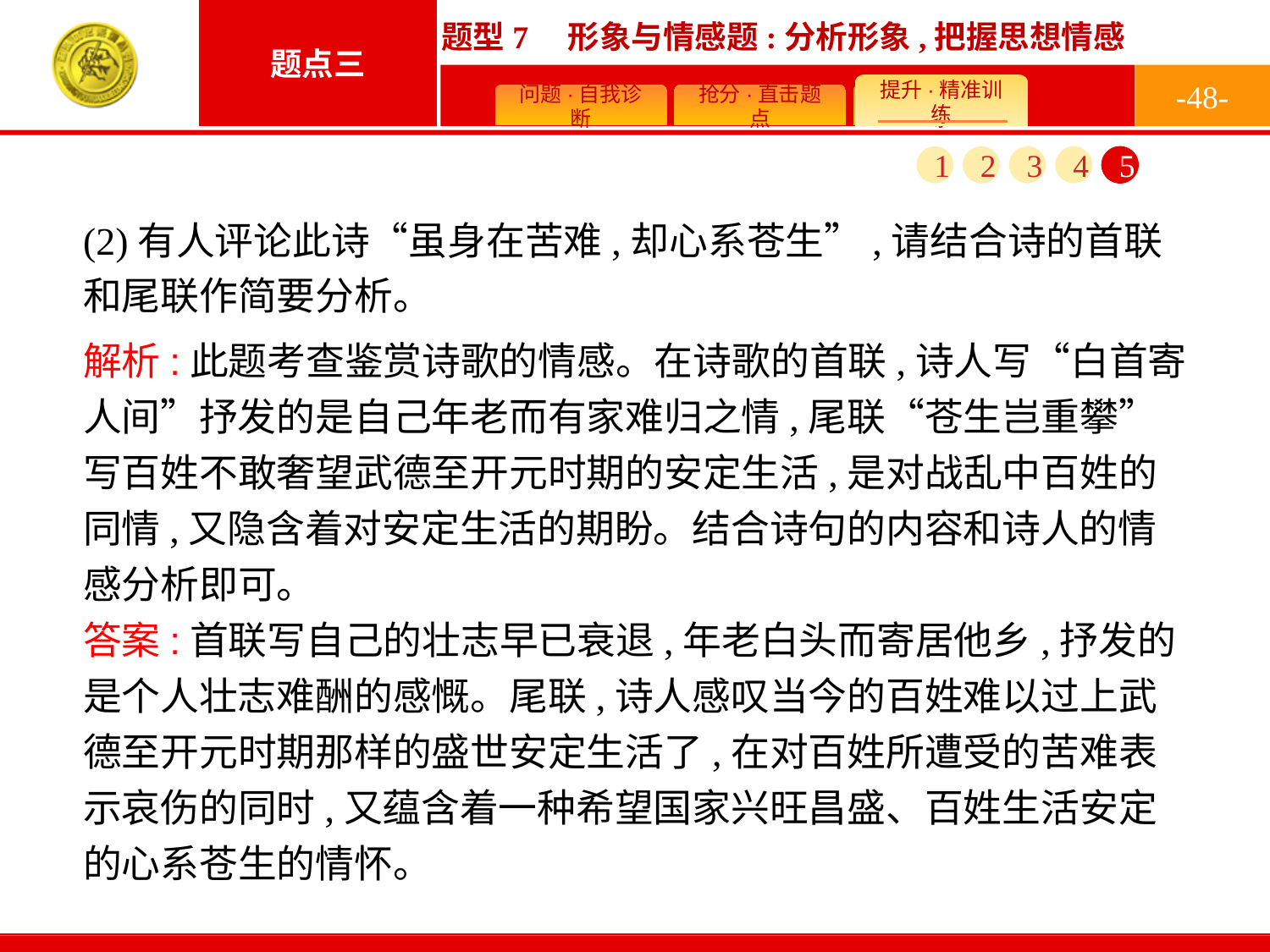

-48-
1
2
3
4
5
(2)有人评论此诗“虽身在苦难,却心系苍生”,请结合诗的首联和尾联作简要分析。
解析:此题考查鉴赏诗歌的情感。在诗歌的首联,诗人写“白首寄人间”抒发的是自己年老而有家难归之情,尾联“苍生岂重攀”写百姓不敢奢望武德至开元时期的安定生活,是对战乱中百姓的同情,又隐含着对安定生活的期盼。结合诗句的内容和诗人的情感分析即可。
答案:首联写自己的壮志早已衰退,年老白头而寄居他乡,抒发的是个人壮志难酬的感慨。尾联,诗人感叹当今的百姓难以过上武德至开元时期那样的盛世安定生活了,在对百姓所遭受的苦难表示哀伤的同时,又蕴含着一种希望国家兴旺昌盛、百姓生活安定的心系苍生的情怀。